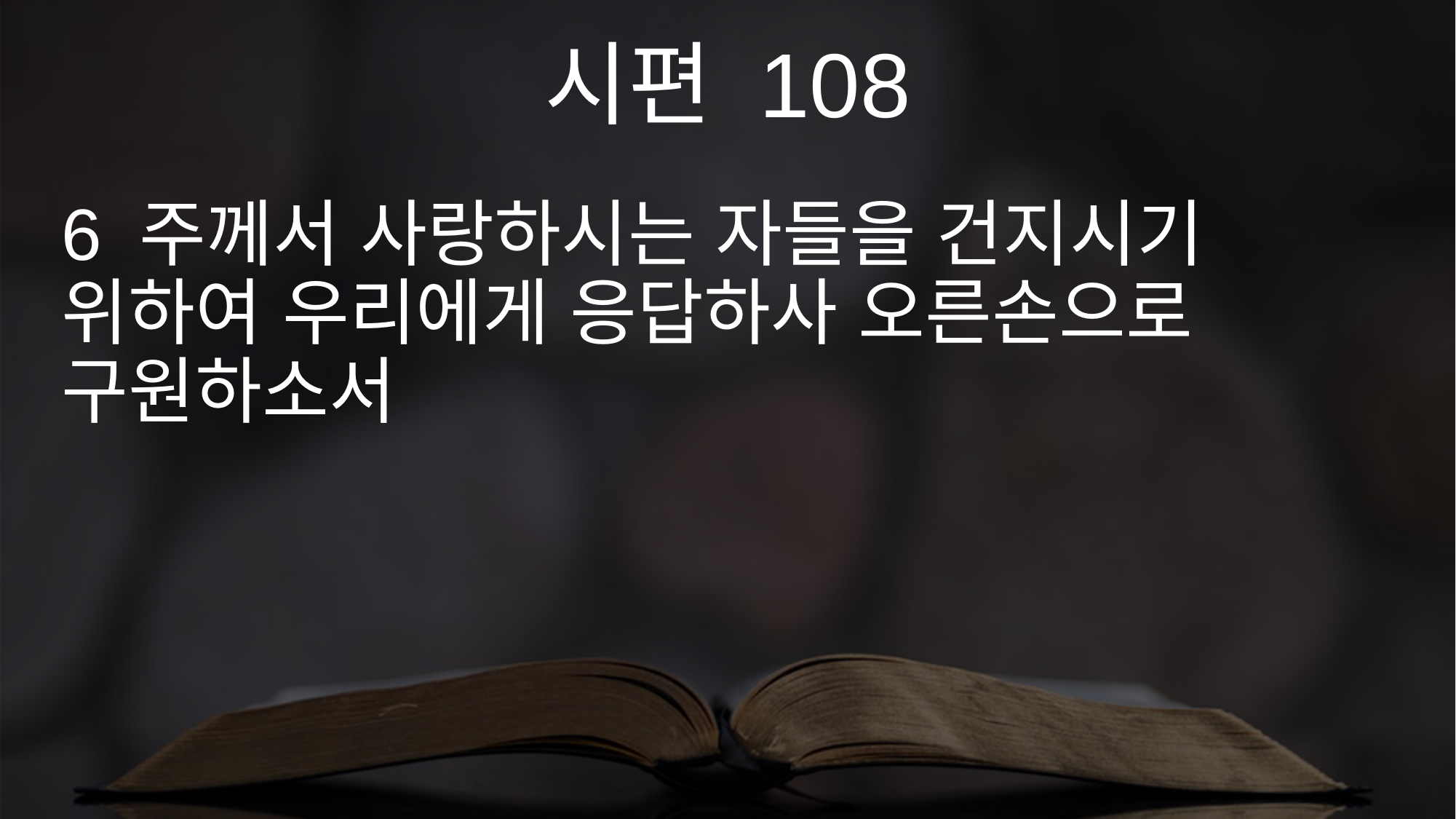

시편 108
6 주께서 사랑하시는 자들을 건지시기 위하여 우리에게 응답하사 오른손으로 구원하소서